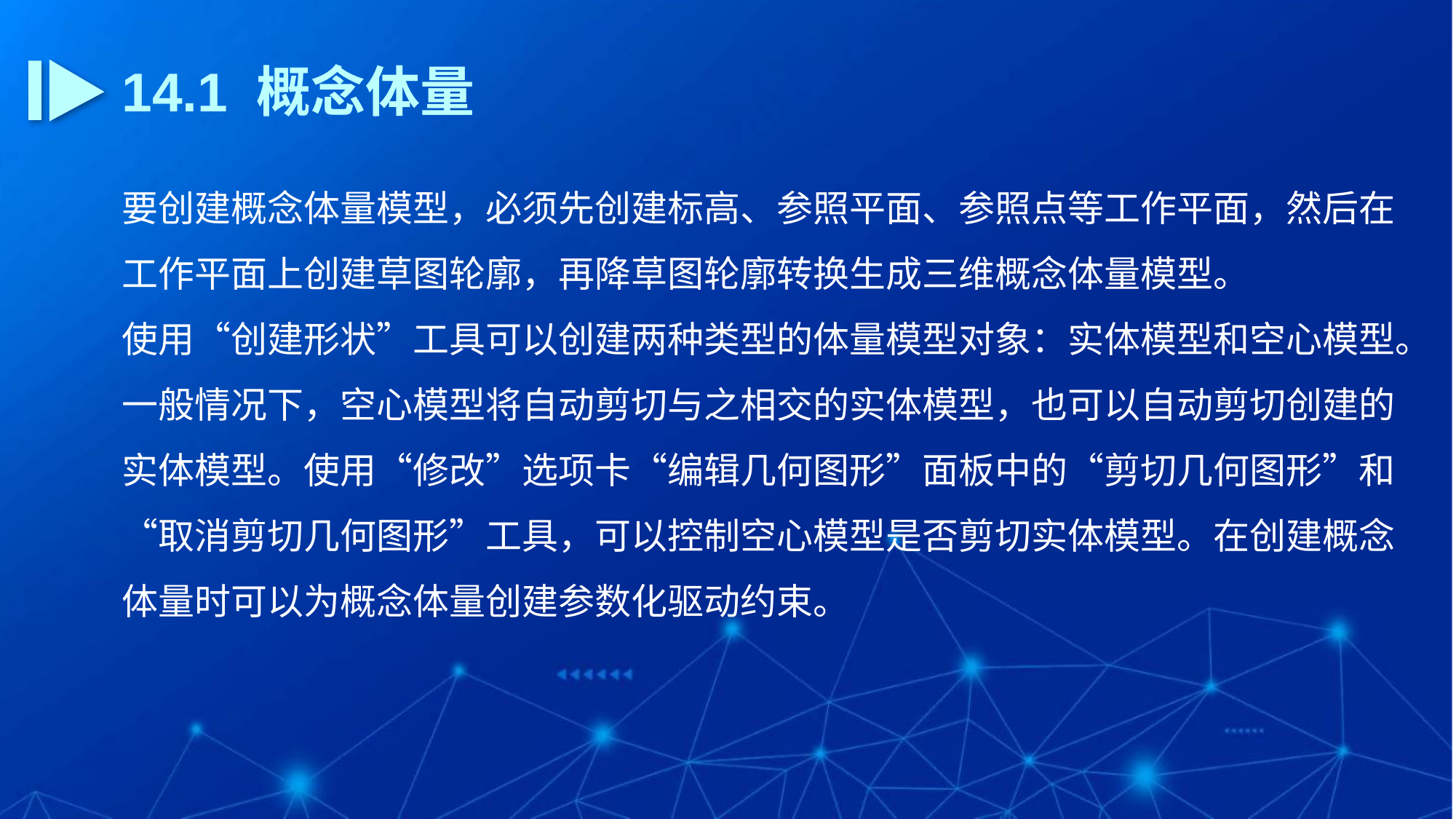

14.1 概念体量

要创建概念体量模型，必须先创建标高、参照平面、参照点等工作平面，然后在工作平面上创建草图轮廓，再降草图轮廓转换生成三维概念体量模型。
使用“创建形状”工具可以创建两种类型的体量模型对象：实体模型和空心模型。一般情况下，空心模型将自动剪切与之相交的实体模型，也可以自动剪切创建的实体模型。使用“修改”选项卡“编辑几何图形”面板中的“剪切几何图形”和“取消剪切几何图形”工具，可以控制空心模型是否剪切实体模型。在创建概念体量时可以为概念体量创建参数化驱动约束。